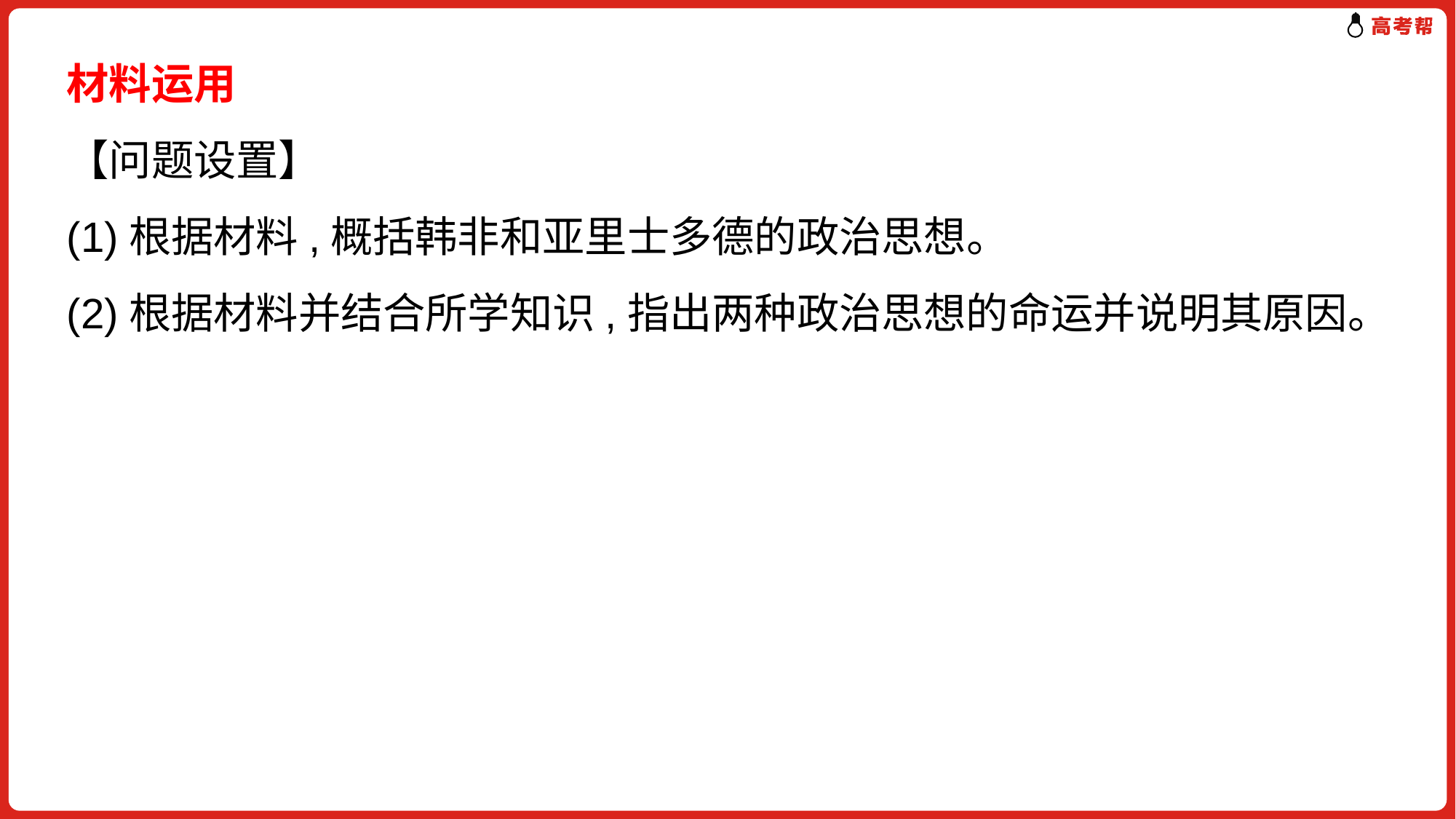

材料运用
【问题设置】
(1)根据材料,概括韩非和亚里士多德的政治思想。
(2)根据材料并结合所学知识,指出两种政治思想的命运并说明其原因。